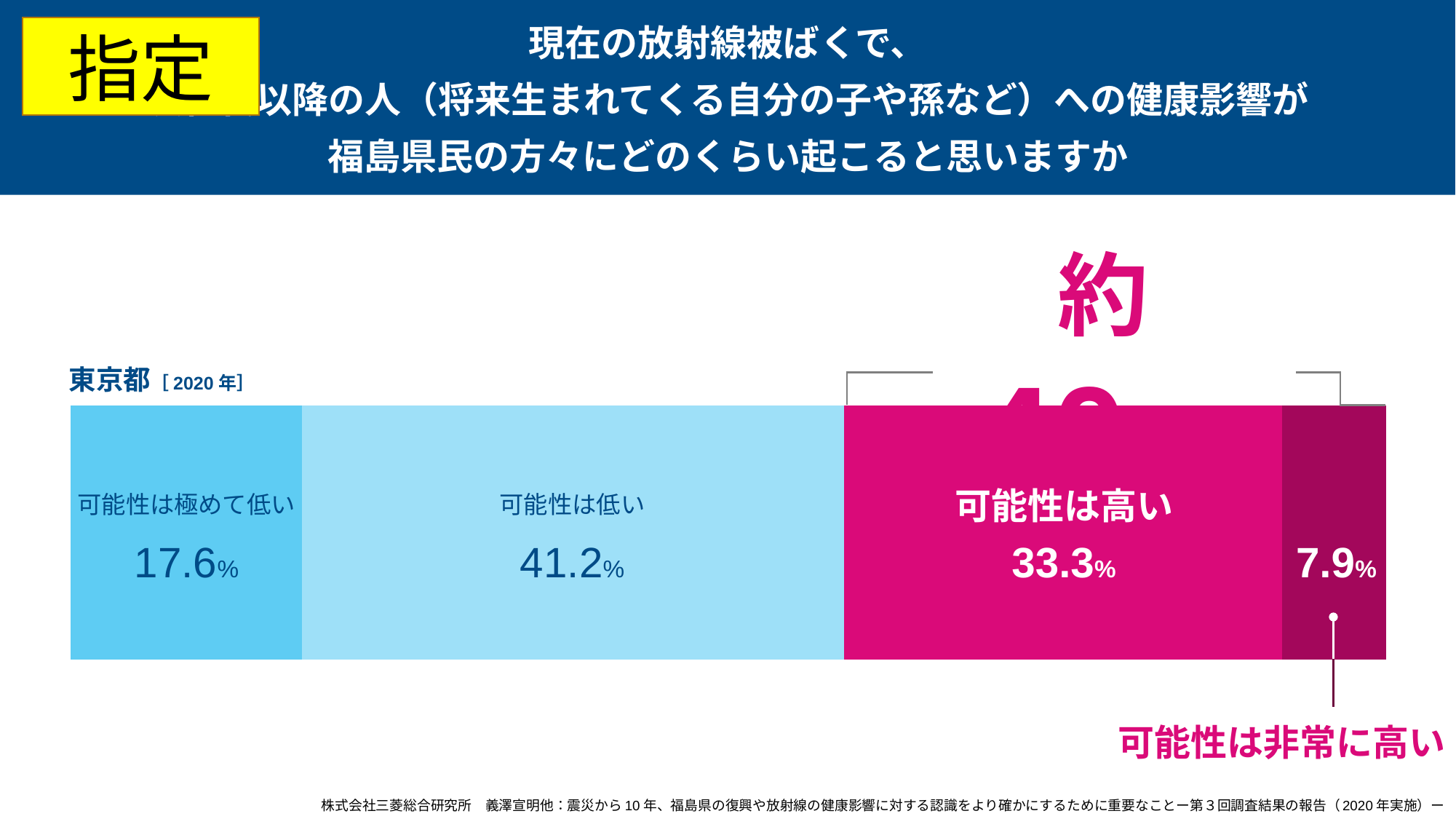

現在の放射線被ばくで、
次世代以降の人（将来生まれてくる自分の子や孫など）への健康影響が
福島県民の方々にどのくらい起こると思いますか
指定
約40％

### Chart

| Category | 系列 1 | 系列 2 | 系列 3 | 系列 4 |
|---|---|---|---|---|
| カテゴリ 1 | 17.6 | 41.2 | 33.3 | 7.9 |
東京都［2020年］
可能性は高い
可能性は極めて低い
可能性は低い
17.6%
41.2%
33.3%
7.9%
可能性は非常に高い
株式会社三菱総合研究所　義澤宣明他：震災から10年、福島県の復興や放射線の健康影響に対する認識をより確かにするために重要なことー第３回調査結果の報告（2020年実施）ー